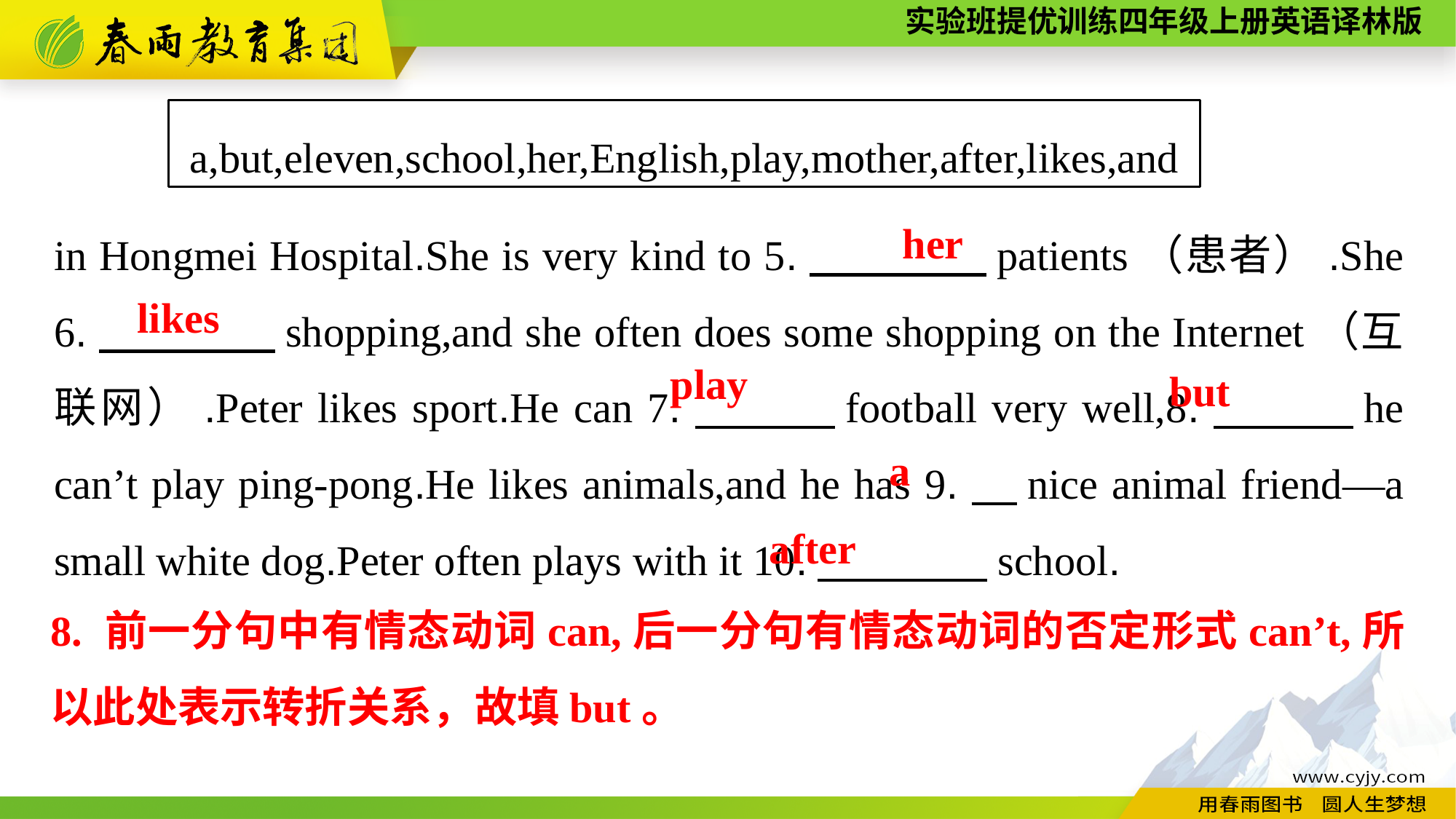

a,but,eleven,school,her,English,play,mother,after,likes,and
in Hongmei Hospital.She is very kind to 5.　　　　patients（患者）.She 6.　　　　shopping,and she often does some shopping on the Internet（互联网）.Peter likes sport.He can 7.　　　football very well,8.　　　he can’t play ping-pong.He likes animals,and he has 9.　nice animal friend—a small white dog.Peter often plays with it 10.　　　　school.
her
likes
play
but
a
after
8. 前一分句中有情态动词can,后一分句有情态动词的否定形式can’t,所以此处表示转折关系，故填but。